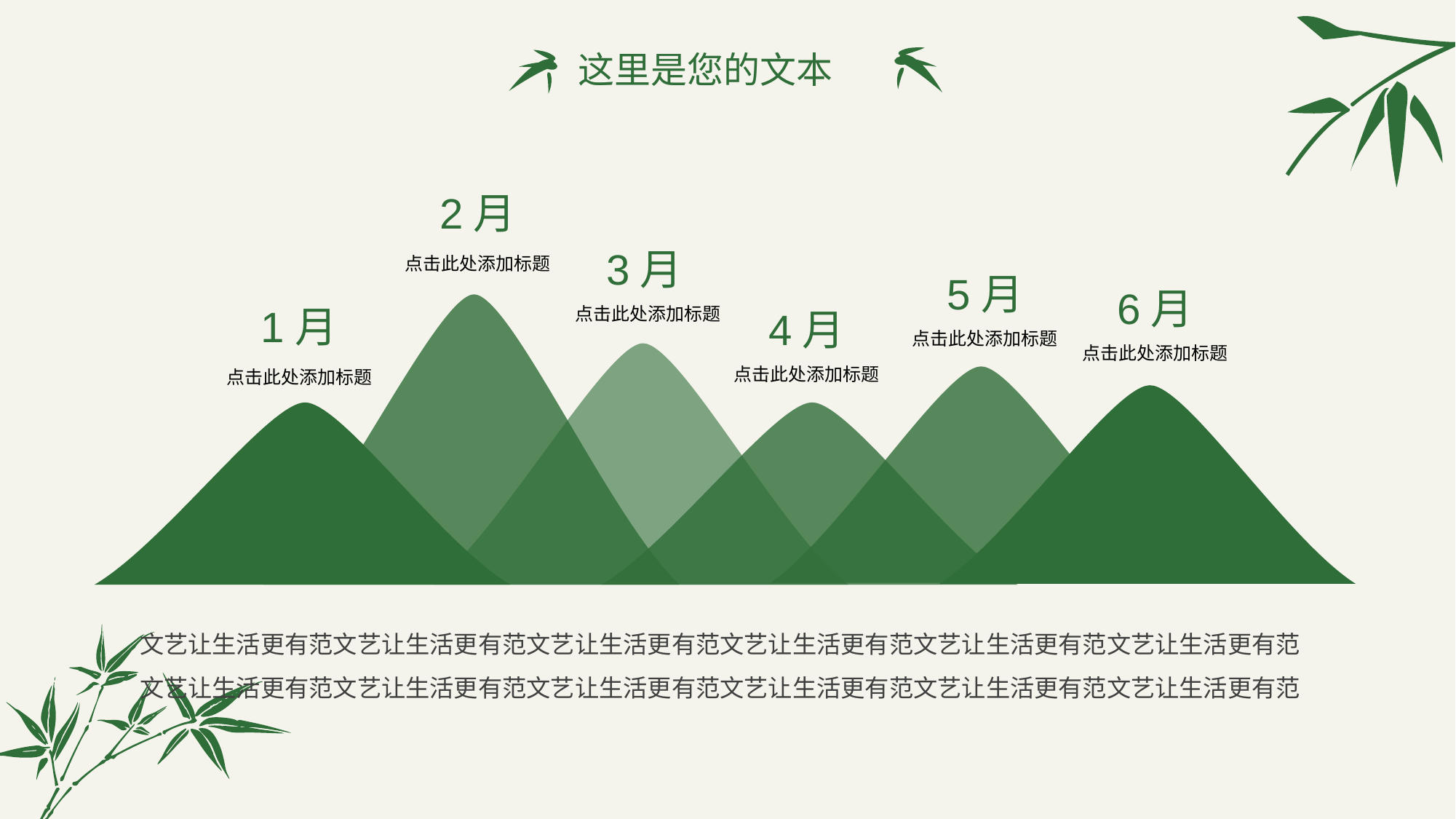

这里是您的文本

2月
3月
点击此处添加标题
5月
6月
1月

点击此处添加标题
4月
点击此处添加标题
点击此处添加标题

点击此处添加标题
点击此处添加标题

文艺让生活更有范文艺让生活更有范文艺让生活更有范文艺让生活更有范文艺让生活更有范文艺让生活更有范文艺让生活更有范文艺让生活更有范文艺让生活更有范文艺让生活更有范文艺让生活更有范文艺让生活更有范